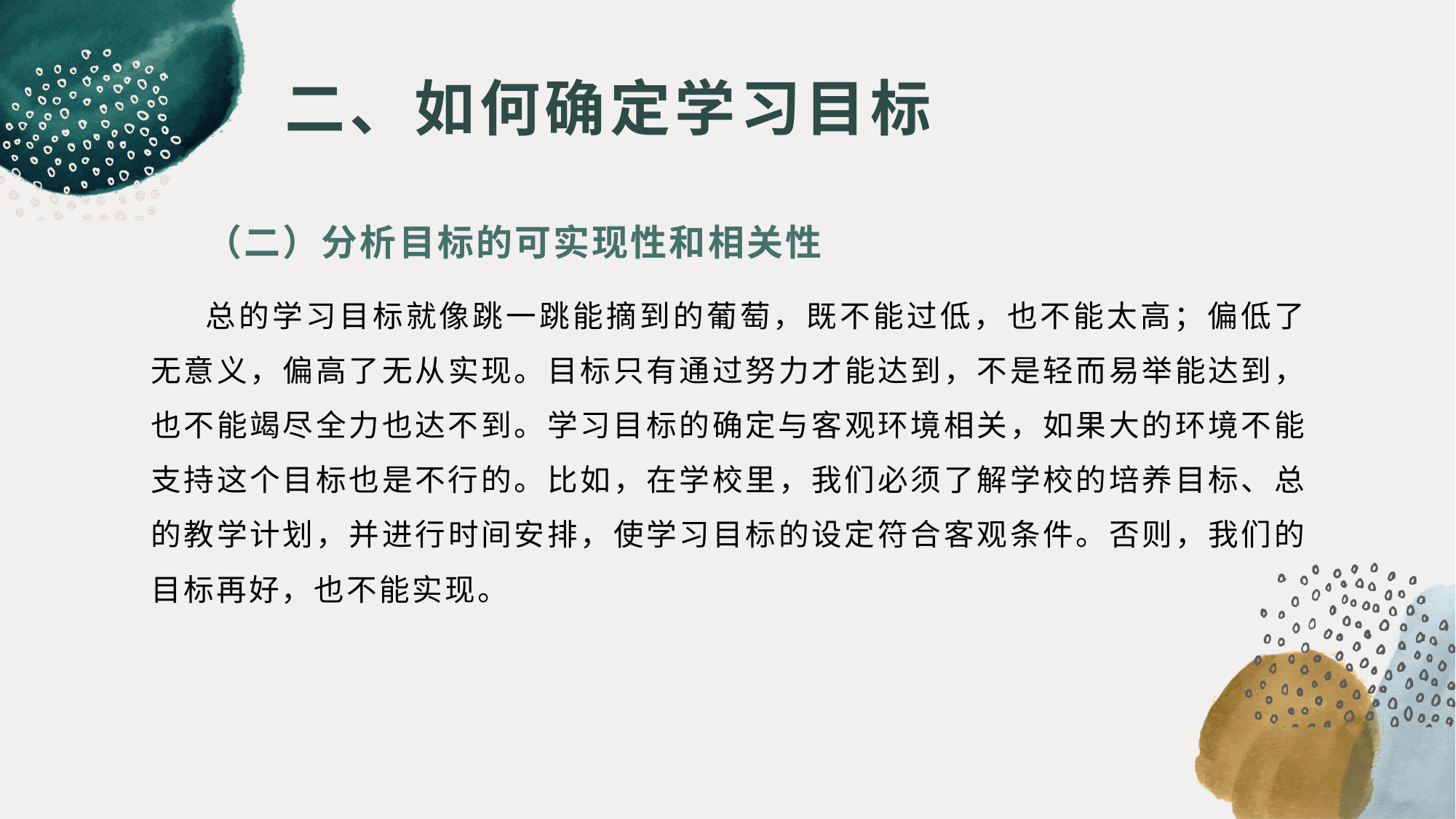

二、如何确定学习目标
（二）分析目标的可实现性和相关性
总的学习目标就像跳一跳能摘到的葡萄，既不能过低，也不能太高；偏低了无意义，偏高了无从实现。目标只有通过努力才能达到，不是轻而易举能达到，也不能竭尽全力也达不到。学习目标的确定与客观环境相关，如果大的环境不能支持这个目标也是不行的。比如，在学校里，我们必须了解学校的培养目标、总的教学计划，并进行时间安排，使学习目标的设定符合客观条件。否则，我们的目标再好，也不能实现。